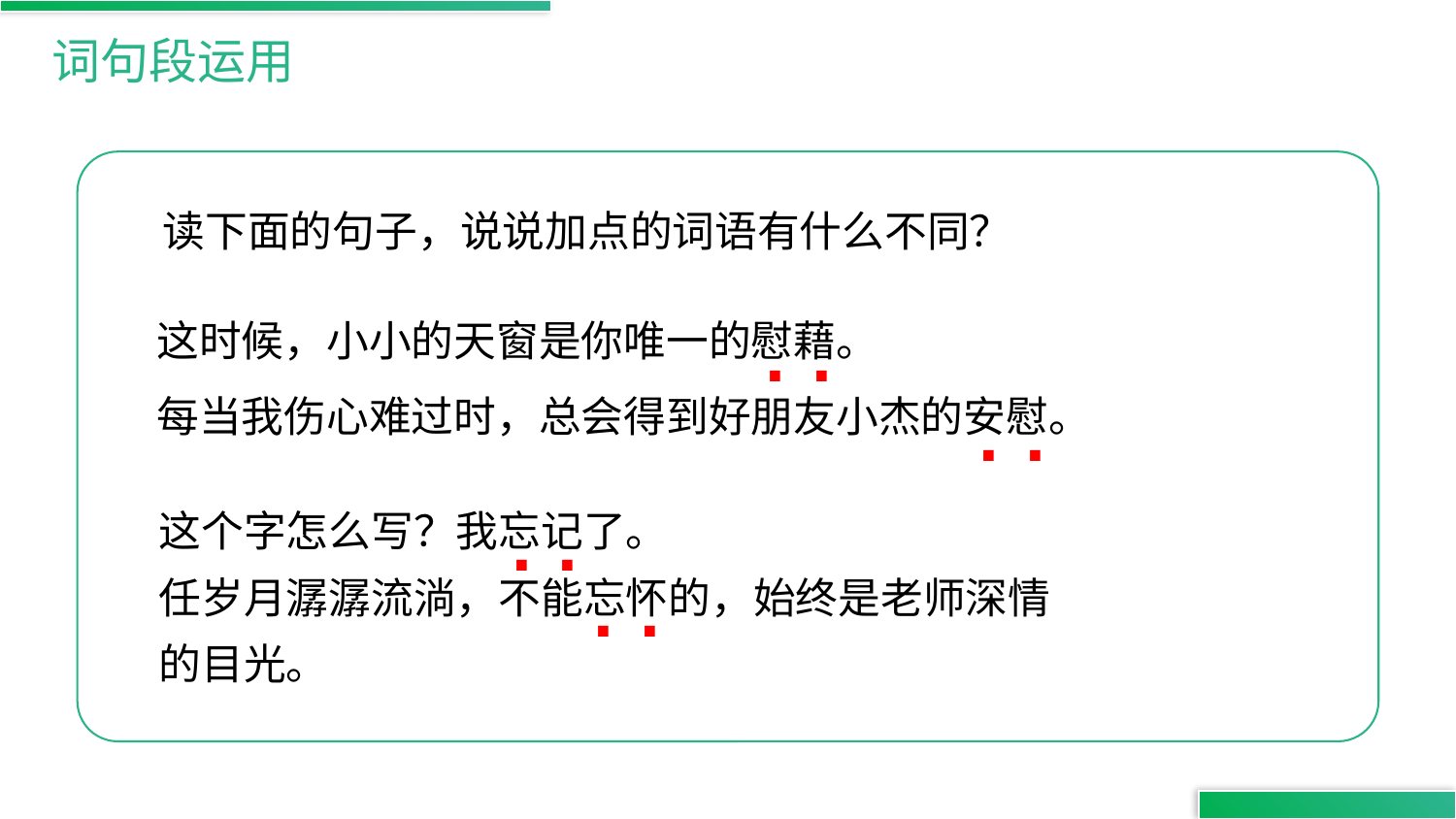

词句段运用
读下面的句子，说说加点的词语有什么不同？
.
.
这时候，小小的天窗是你唯一的慰藉。
每当我伤心难过时，总会得到好朋友小杰的安慰。
.
.
.
.
这个字怎么写？我忘记了。
任岁月潺潺流淌，不能忘怀的，始终是老师深情的目光。
.
.